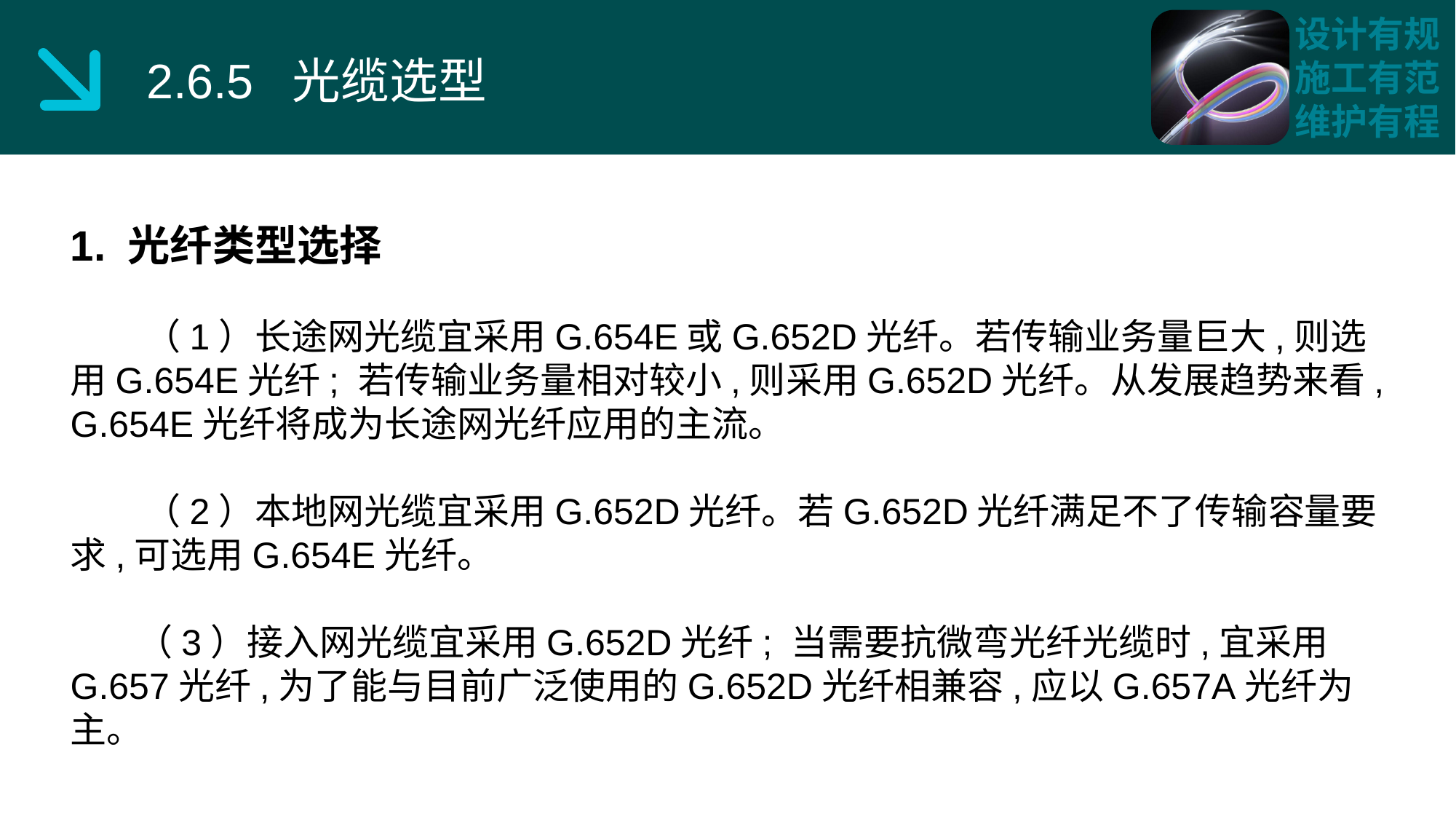

2.6.5  光缆选型

1. 光纤类型选择

        （1）长途网光缆宜采用G.654E或G.652D光纤。若传输业务量巨大,则选用G.654E光纤; 若传输业务量相对较小,则采用G.652D光纤。从发展趋势来看,G.654E光纤将成为长途网光纤应用的主流。

        （2）本地网光缆宜采用G.652D光纤。若G.652D光纤满足不了传输容量要求,可选用G.654E光纤。

       （3）接入网光缆宜采用G.652D光纤; 当需要抗微弯光纤光缆时,宜采用G.657光纤,为了能与目前广泛使用的G.652D光纤相兼容,应以G.657A光纤为主。